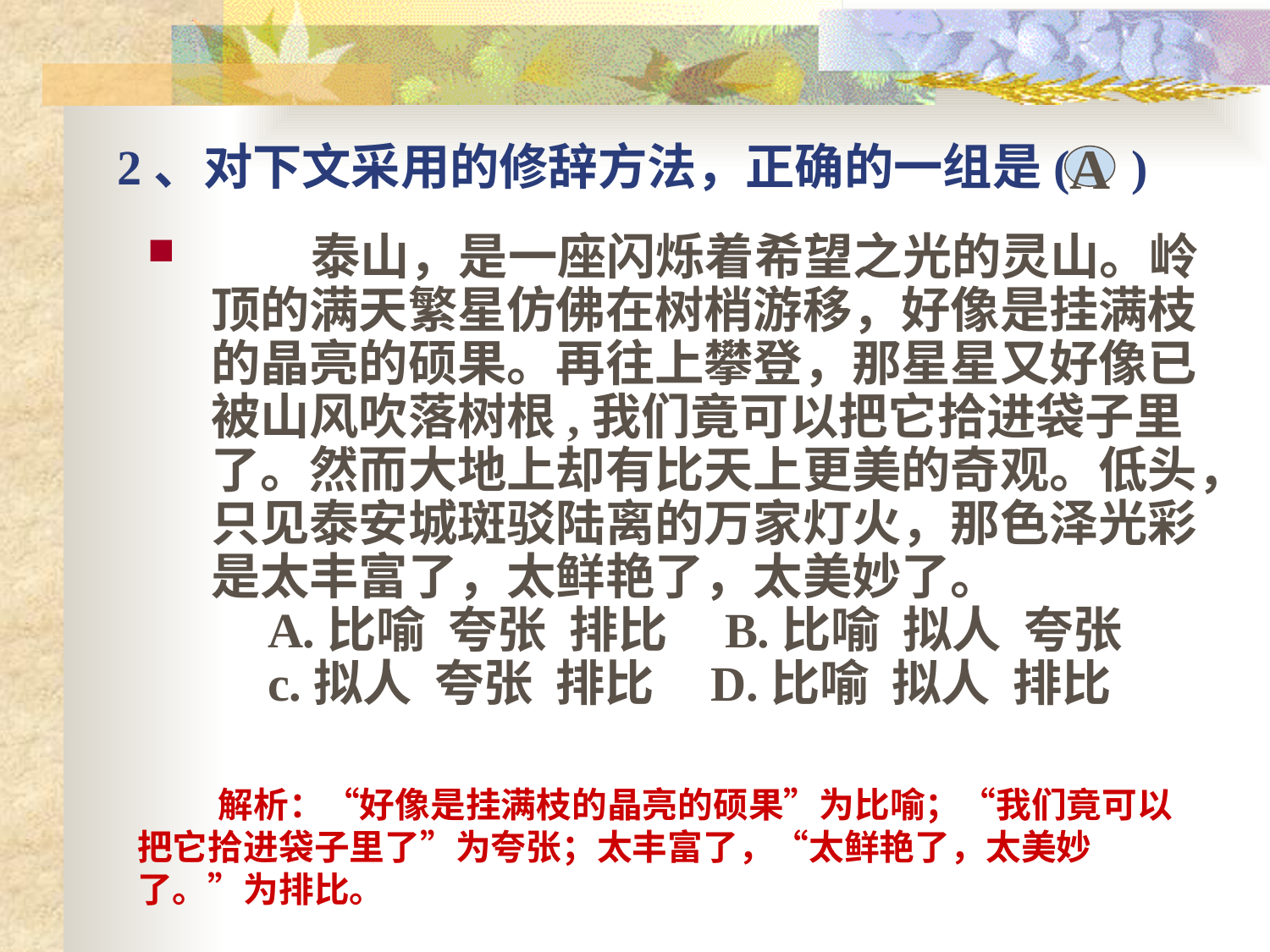

# 2、对下文采用的修辞方法，正确的一组是(     )
A
        泰山，是一座闪烁着希望之光的灵山。岭顶的满天繁星仿佛在树梢游移，好像是挂满枝的晶亮的硕果。再往上攀登，那星星又好像已被山风吹落树根,我们竟可以把它拾进袋子里了。然而大地上却有比天上更美的奇观。低头，只见泰安城斑驳陆离的万家灯火，那色泽光彩是太丰富了，太鲜艳了，太美妙了。
    A.比喻  夸张  排比    B.比喻  拟人  夸张
    c.拟人  夸张  排比    D.比喻  拟人  排比
         解析：“好像是挂满枝的晶亮的硕果”为比喻；“我们竟可以把它拾进袋子里了”为夸张；太丰富了，“太鲜艳了，太美妙了。”为排比。